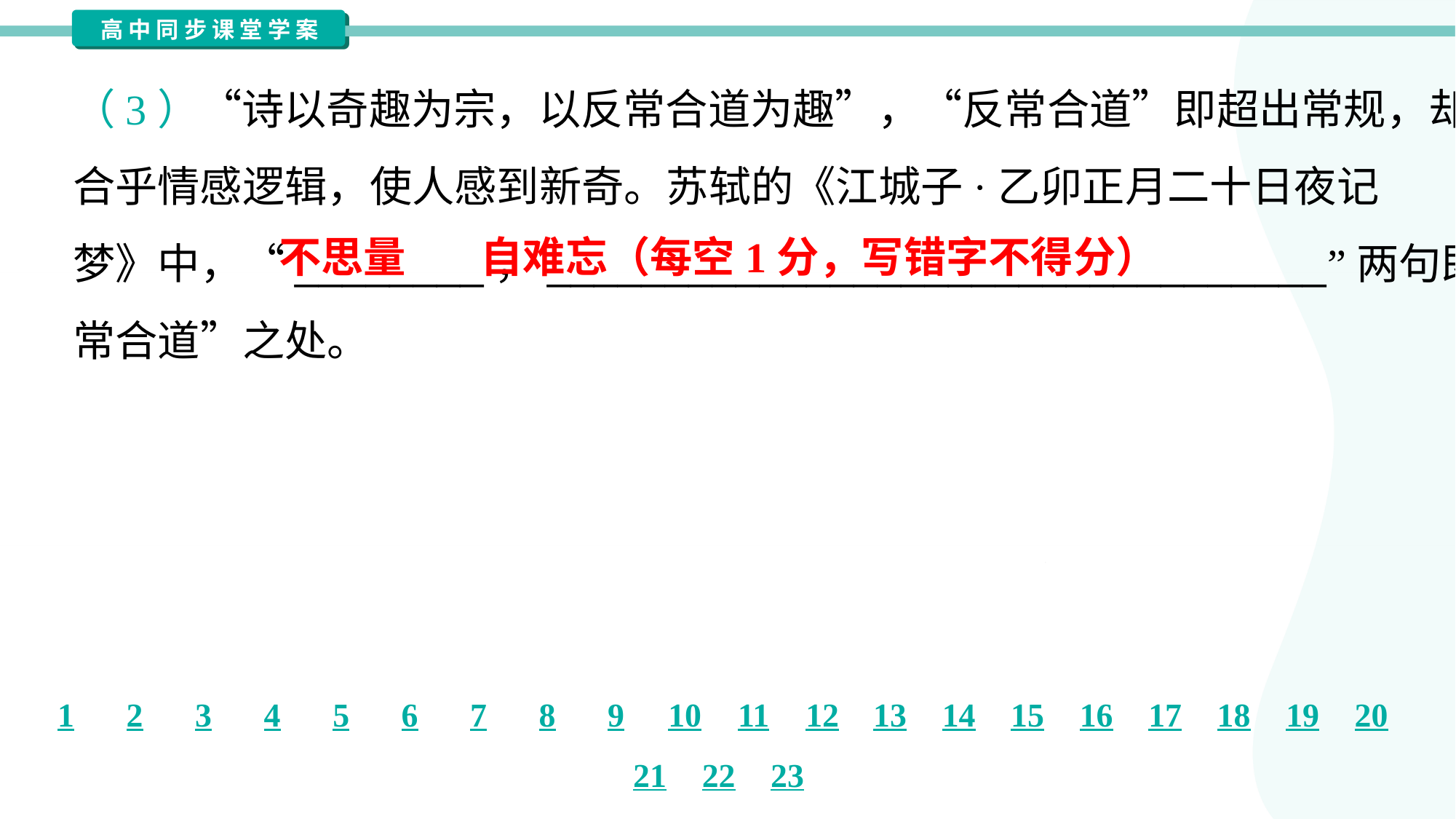

（3）“诗以奇趣为宗，以反常合道为趣”，“反常合道”即超出常规，却
合乎情感逻辑，使人感到新奇。苏轼的《江城子·乙卯正月二十日夜记
梦》中，“________，_________________________________”两句即“反
常合道”之处。
不思量
自难忘（每空1分，写错字不得分）